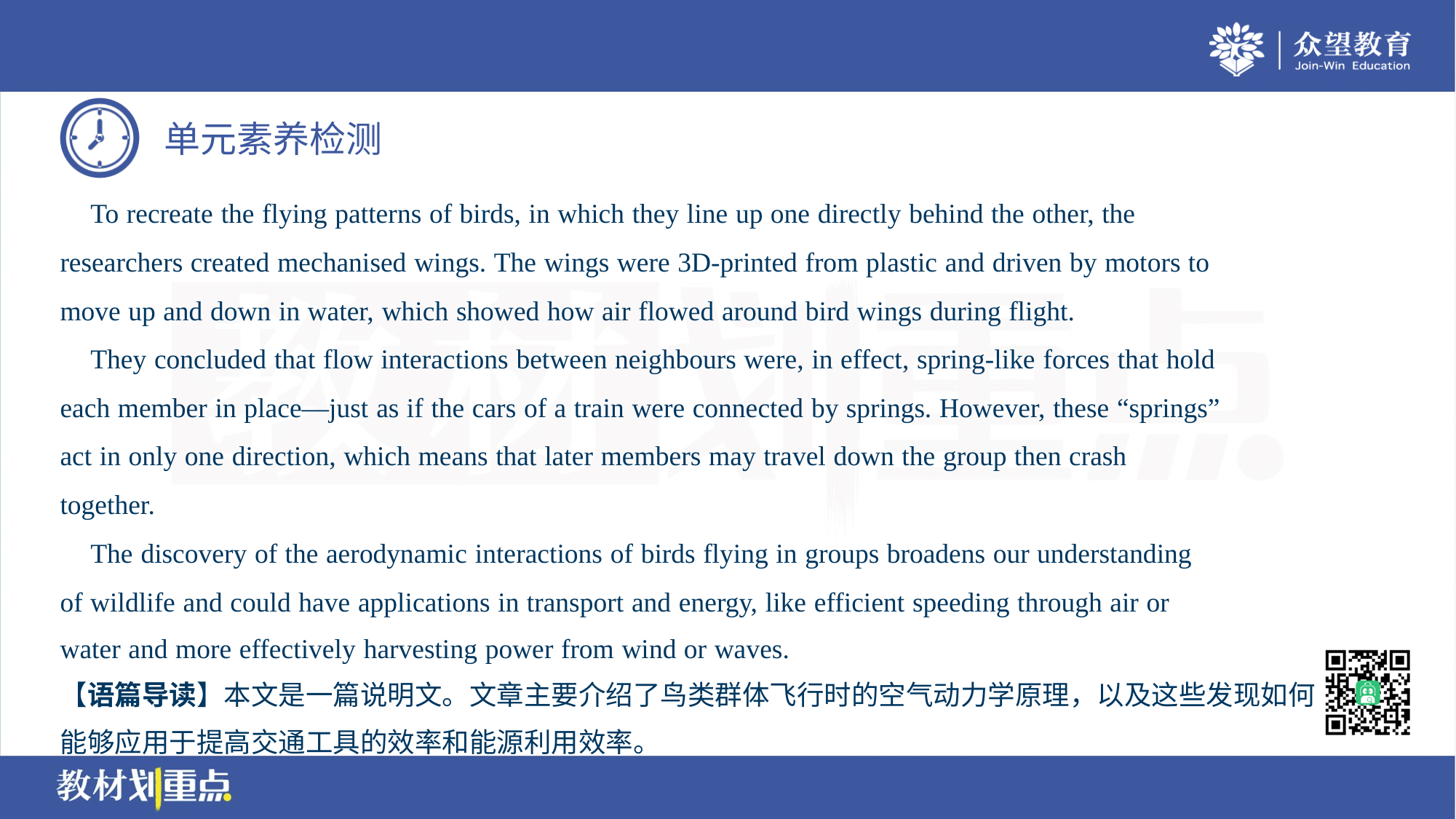

To recreate the flying patterns of birds, in which they line up one directly behind the other, the
researchers created mechanised wings. The wings were 3D-printed from plastic and driven by motors to
move up and down in water, which showed how air flowed around bird wings during flight.
    They concluded that flow interactions between neighbours were, in effect, spring-like forces that hold
each member in place—just as if the cars of a train were connected by springs. However, these “springs”
act in only one direction, which means that later members may travel down the group then crash
together.
    The discovery of the aerodynamic interactions of birds flying in groups broadens our understanding
of wildlife and could have applications in transport and energy, like efficient speeding through air or
water and more effectively harvesting power from wind or waves.
【语篇导读】本文是一篇说明文。文章主要介绍了鸟类群体飞行时的空气动力学原理，以及这些发现如何
能够应用于提高交通工具的效率和能源利用效率。